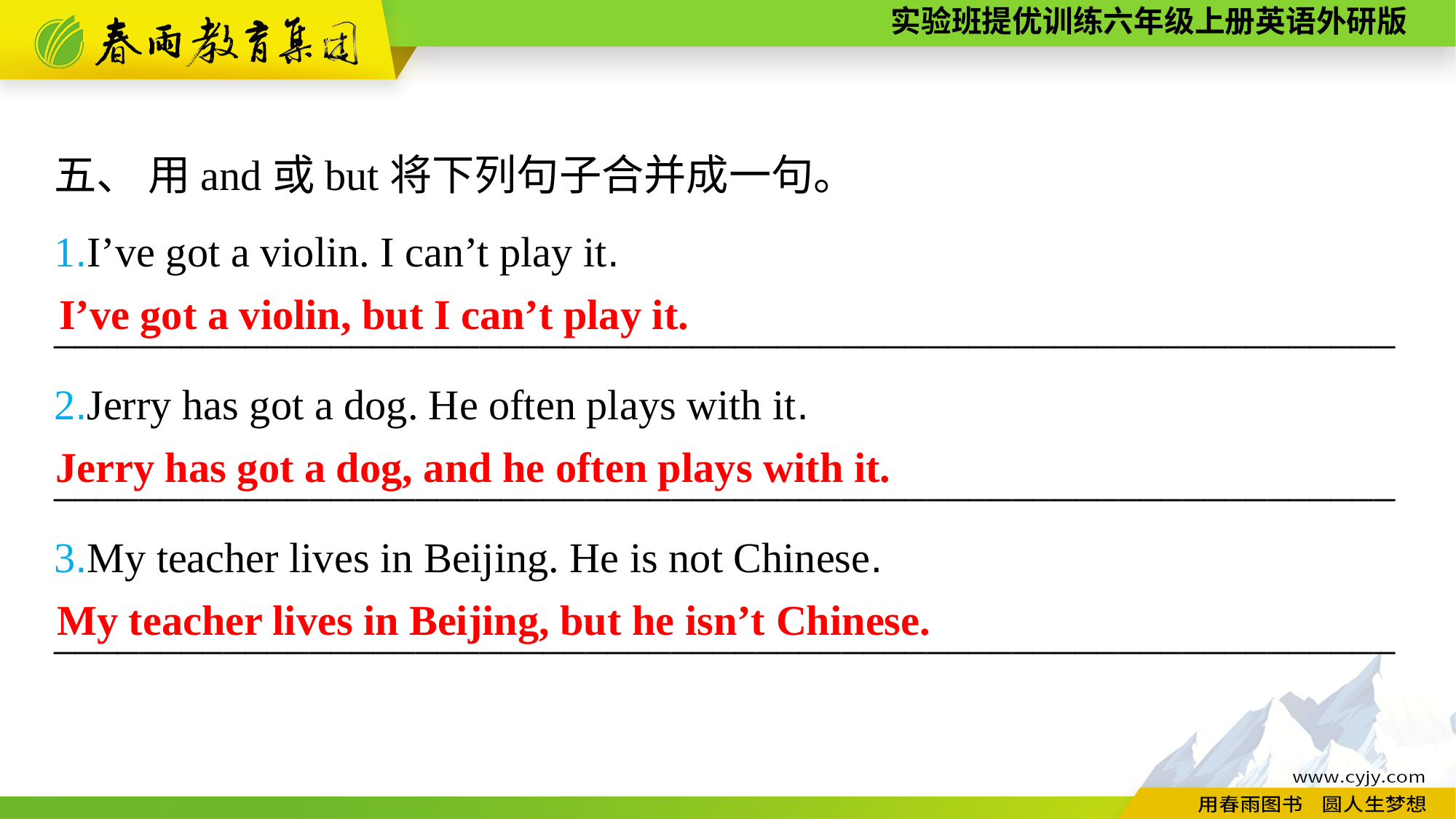

五、 用and或but将下列句子合并成一句。
1.I’ve got a violin. I can’t play it.
_______________________________________________________________
2.Jerry has got a dog. He often plays with it.
_______________________________________________________________ 3.My teacher lives in Beijing. He is not Chinese.
_______________________________________________________________
I’ve got a violin, but I can’t play it.
Jerry has got a dog, and he often plays with it.
My teacher lives in Beijing, but he isn’t Chinese.